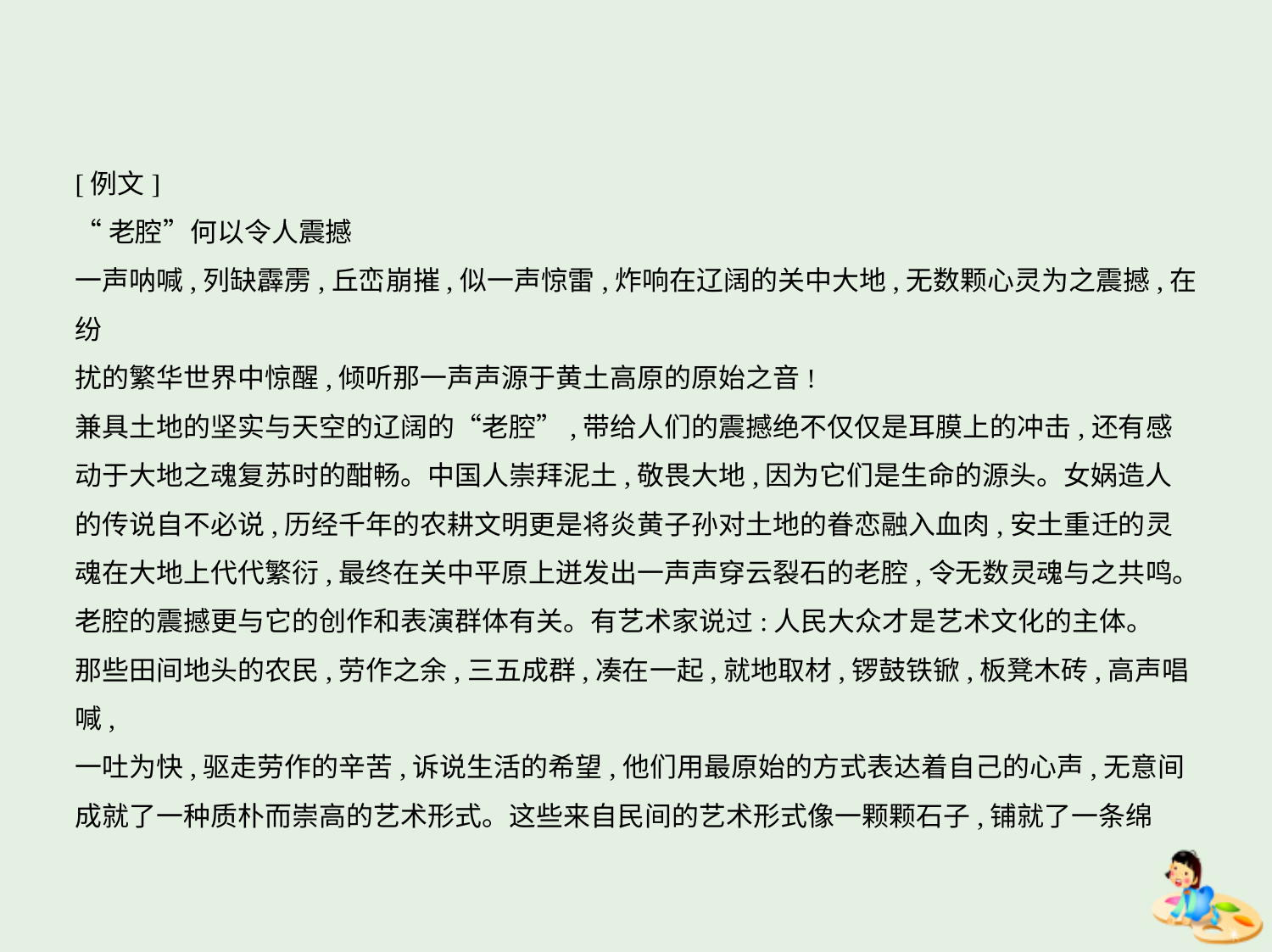

[例文]
“老腔”何以令人震撼
一声呐喊,列缺霹雳,丘峦崩摧,似一声惊雷,炸响在辽阔的关中大地,无数颗心灵为之震撼,在纷
扰的繁华世界中惊醒,倾听那一声声源于黄土高原的原始之音!
兼具土地的坚实与天空的辽阔的“老腔”,带给人们的震撼绝不仅仅是耳膜上的冲击,还有感
动于大地之魂复苏时的酣畅。中国人崇拜泥土,敬畏大地,因为它们是生命的源头。女娲造人
的传说自不必说,历经千年的农耕文明更是将炎黄子孙对土地的眷恋融入血肉,安土重迁的灵
魂在大地上代代繁衍,最终在关中平原上迸发出一声声穿云裂石的老腔,令无数灵魂与之共鸣。
老腔的震撼更与它的创作和表演群体有关。有艺术家说过:人民大众才是艺术文化的主体。
那些田间地头的农民,劳作之余,三五成群,凑在一起,就地取材,锣鼓铁锨,板凳木砖,高声唱喊,
一吐为快,驱走劳作的辛苦,诉说生活的希望,他们用最原始的方式表达着自己的心声,无意间
成就了一种质朴而崇高的艺术形式。这些来自民间的艺术形式像一颗颗石子,铺就了一条绵